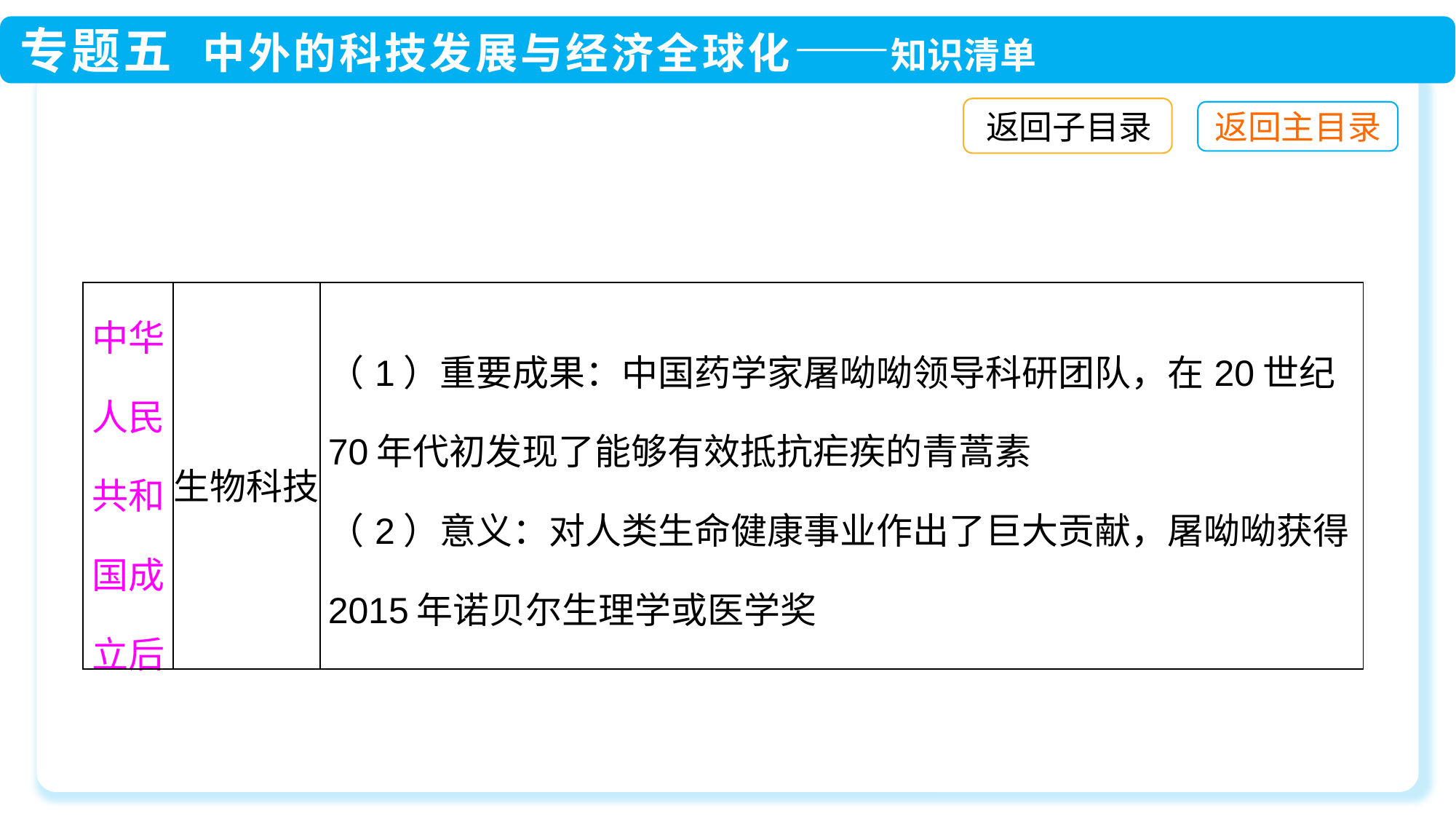

返回子目录
| 中华人民共和国成立后 | 生物科技 | （1）重要成果：中国药学家屠呦呦领导科研团队，在20世纪70年代初发现了能够有效抵抗疟疾的青蒿素 （2）意义：对人类生命健康事业作出了巨大贡献，屠呦呦获得2015年诺贝尔生理学或医学奖 |
| --- | --- | --- |